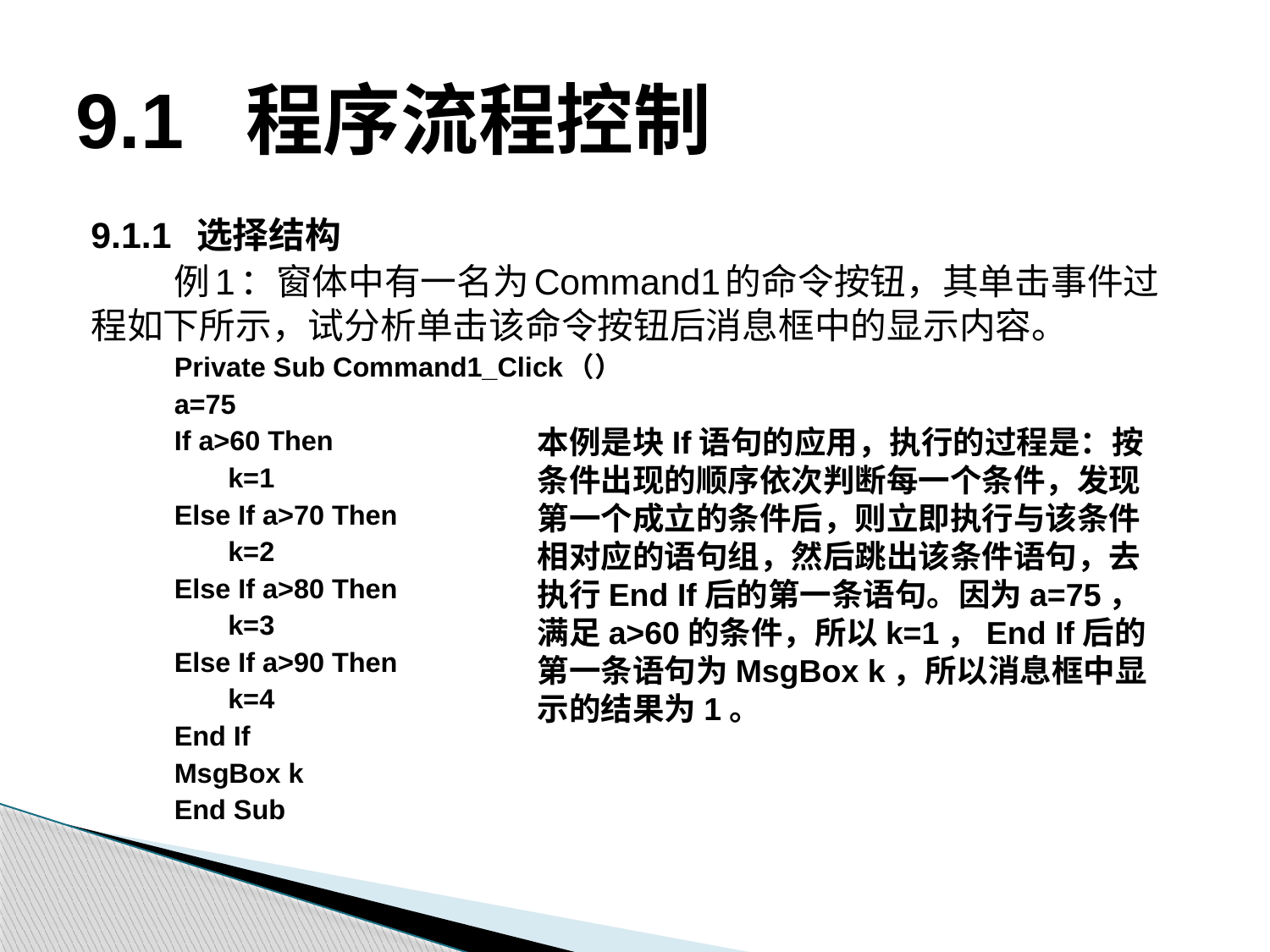

# 9.1  程序流程控制
9.1.1  选择结构
例1：窗体中有一名为Command1的命令按钮，其单击事件过程如下所示，试分析单击该命令按钮后消息框中的显示内容。
Private Sub Command1_Click（）
a=75
If a>60 Then
		k=1
Else If a>70 Then
		k=2
Else If a>80 Then
		k=3
Else If a>90 Then
		k=4
End If
MsgBox k
End Sub
本例是块If语句的应用，执行的过程是：按条件出现的顺序依次判断每一个条件，发现第一个成立的条件后，则立即执行与该条件相对应的语句组，然后跳出该条件语句，去执行End If后的第一条语句。因为a=75，满足a>60的条件，所以k=1，End If后的第一条语句为MsgBox k，所以消息框中显示的结果为1。